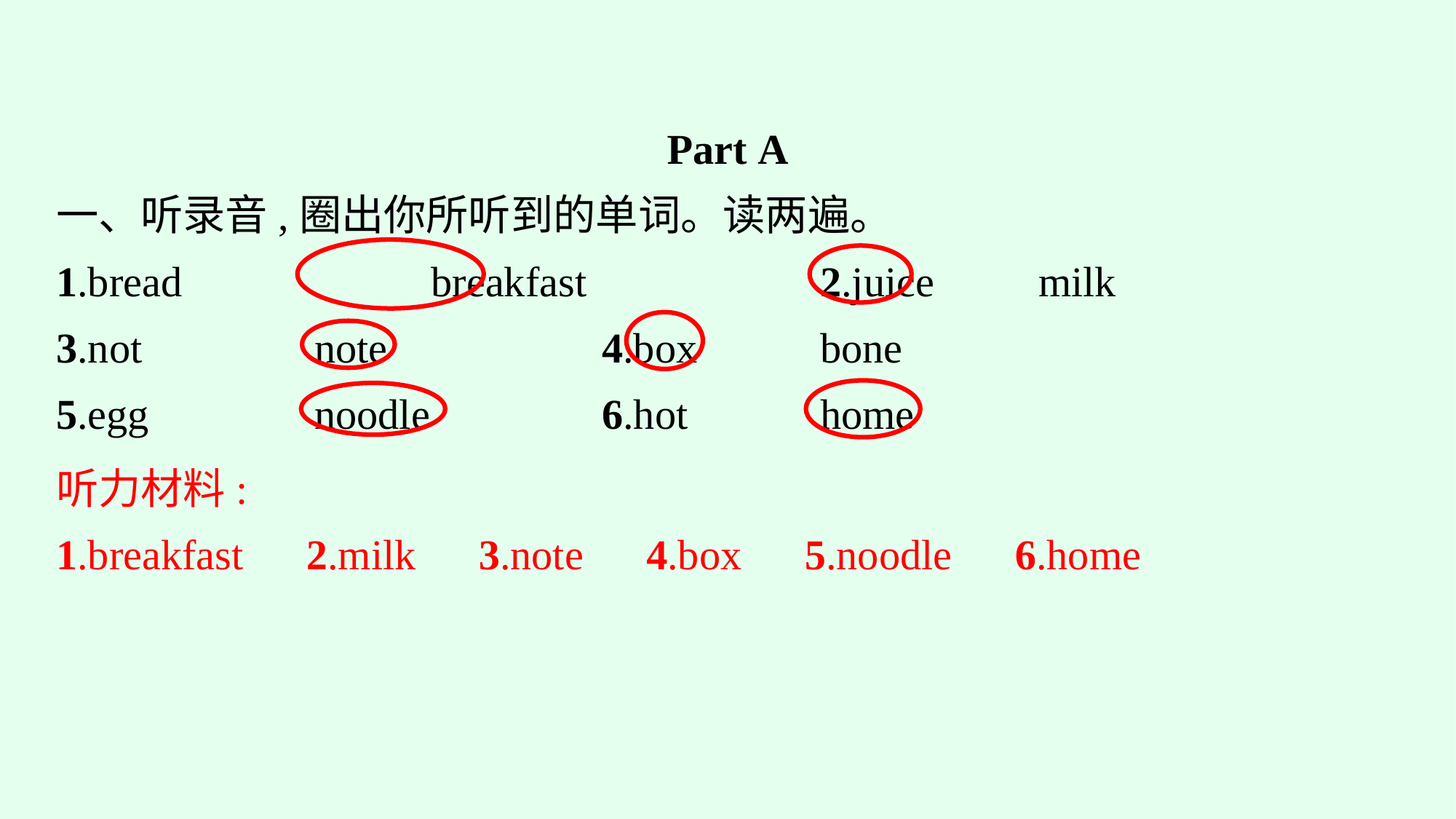

Part A
一、听录音,圈出你所听到的单词。读两遍。
1.bread　　　	breakfast　　		2.juice　	milk
3.not		note			4.box		bone
5.egg		noodle			6.hot		home

听力材料:
1.breakfast　2.milk　3.note　4.box　5.noodle　6.home